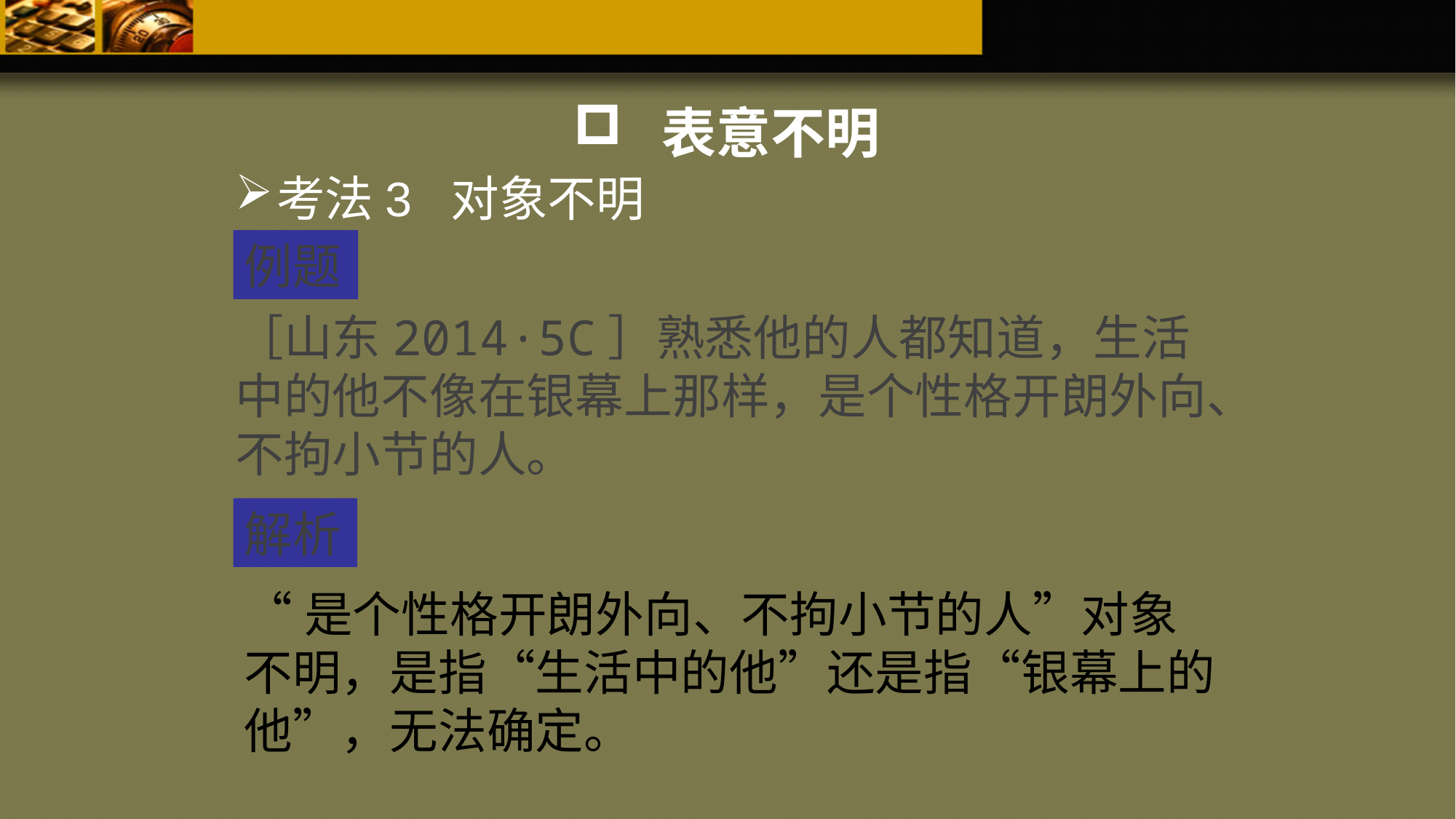

表意不明
考法3  对象不明
例题
［山东2014·5C］熟悉他的人都知道，生活中的他不像在银幕上那样，是个性格开朗外向、不拘小节的人。
解析
“是个性格开朗外向、不拘小节的人”对象不明，是指“生活中的他”还是指“银幕上的他”，无法确定。